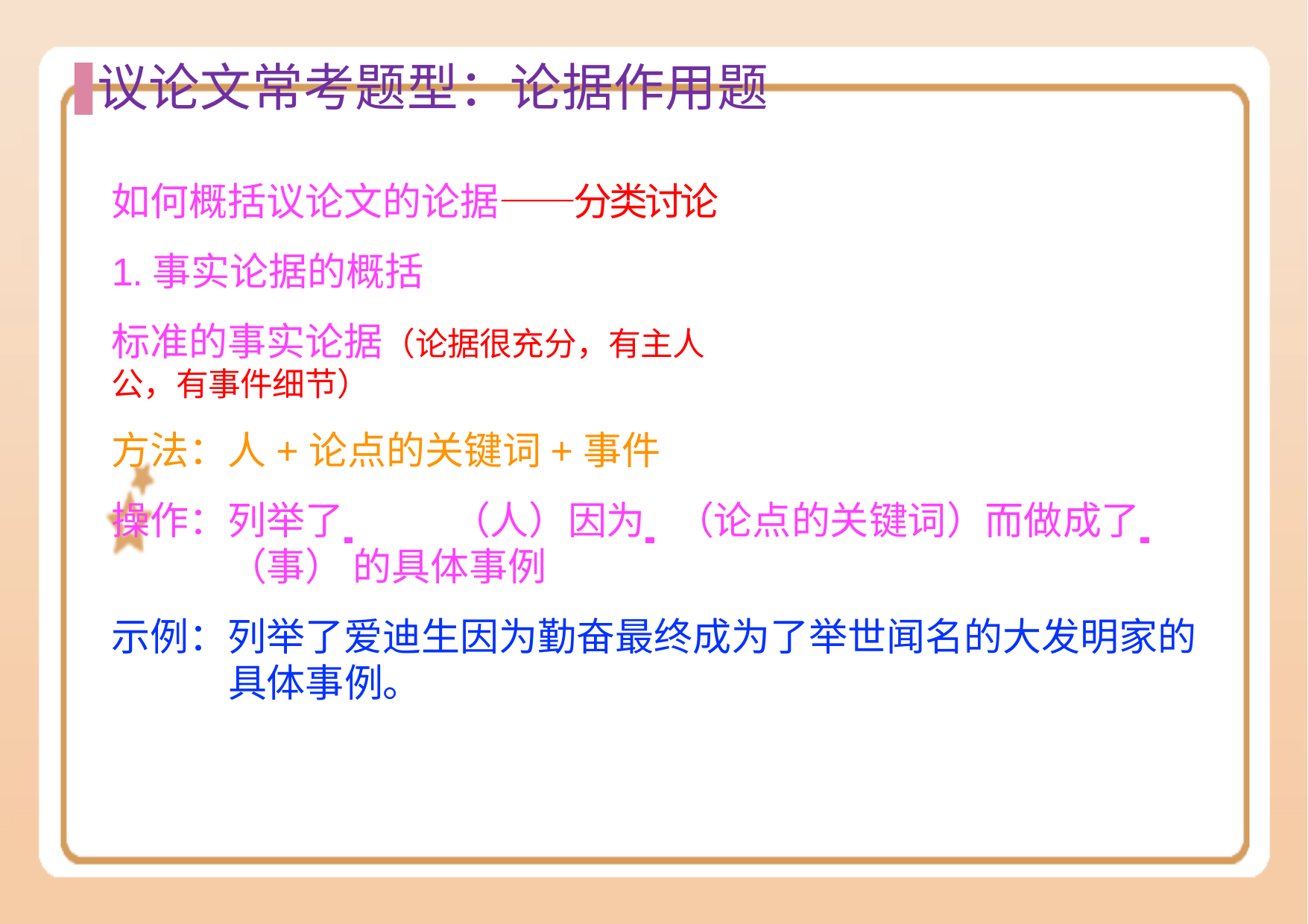

# 议论⽂常考题型：论据作⽤题

如何概括议论文的论据——分类讨论  1.事实论据的概括
标准的事实论据（论据很充分，有主人公，有事件细节）
方法：人+论点的关键词+事件
操作：列举了 	（人）因为 	（论点的关键词）而做成了 	（事） 的具体事例
示例：列举了爱迪生因为勤奋最终成为了举世闻名的大发明家的 具体事例。